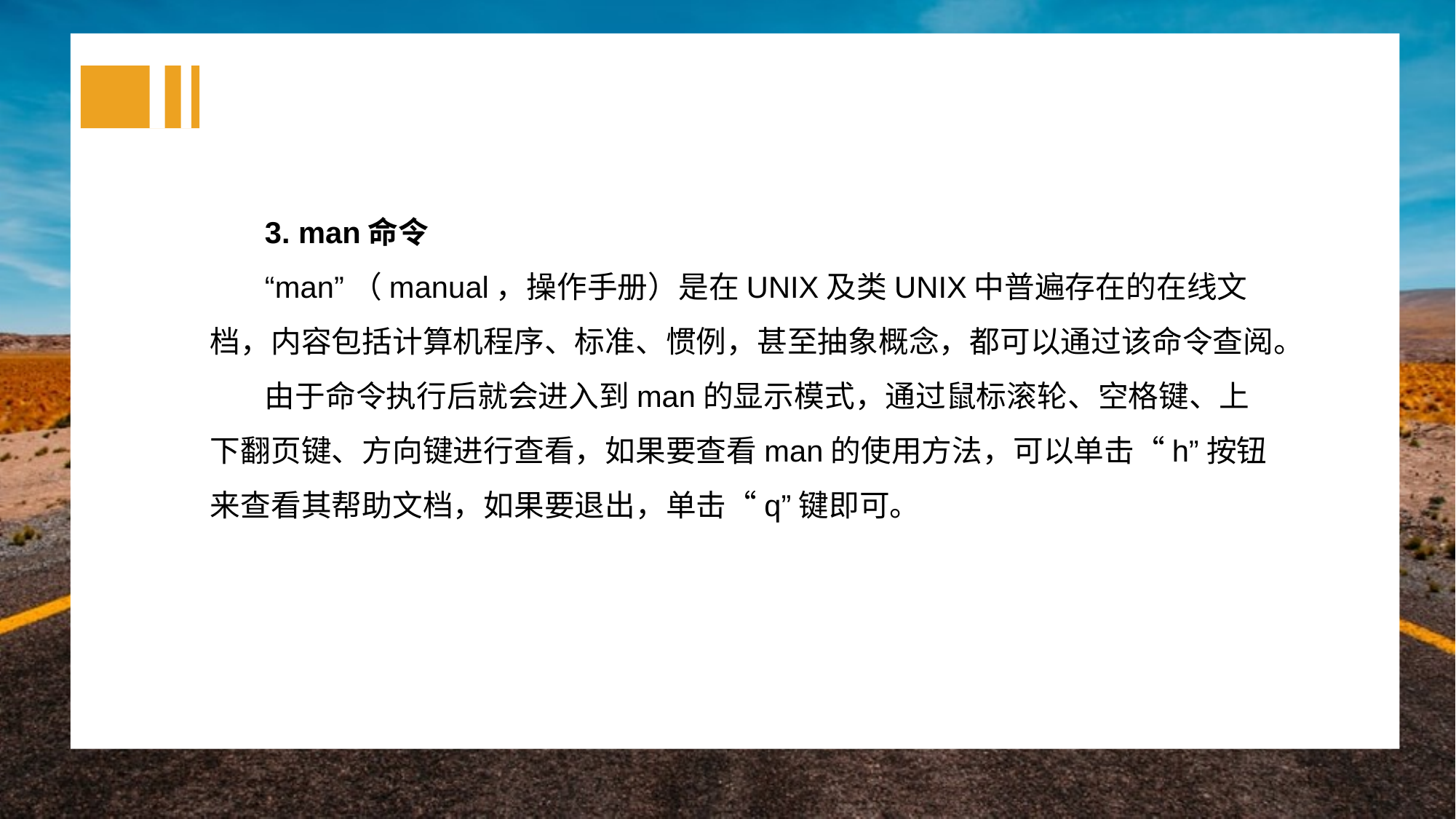

3. man命令
“man”（manual，操作手册）是在UNIX及类UNIX中普遍存在的在线文档，内容包括计算机程序、标准、惯例，甚至抽象概念，都可以通过该命令查阅。
由于命令执行后就会进入到man的显示模式，通过鼠标滚轮、空格键、上下翻页键、方向键进行查看，如果要查看man的使用方法，可以单击“h”按钮来查看其帮助文档，如果要退出，单击“q”键即可。